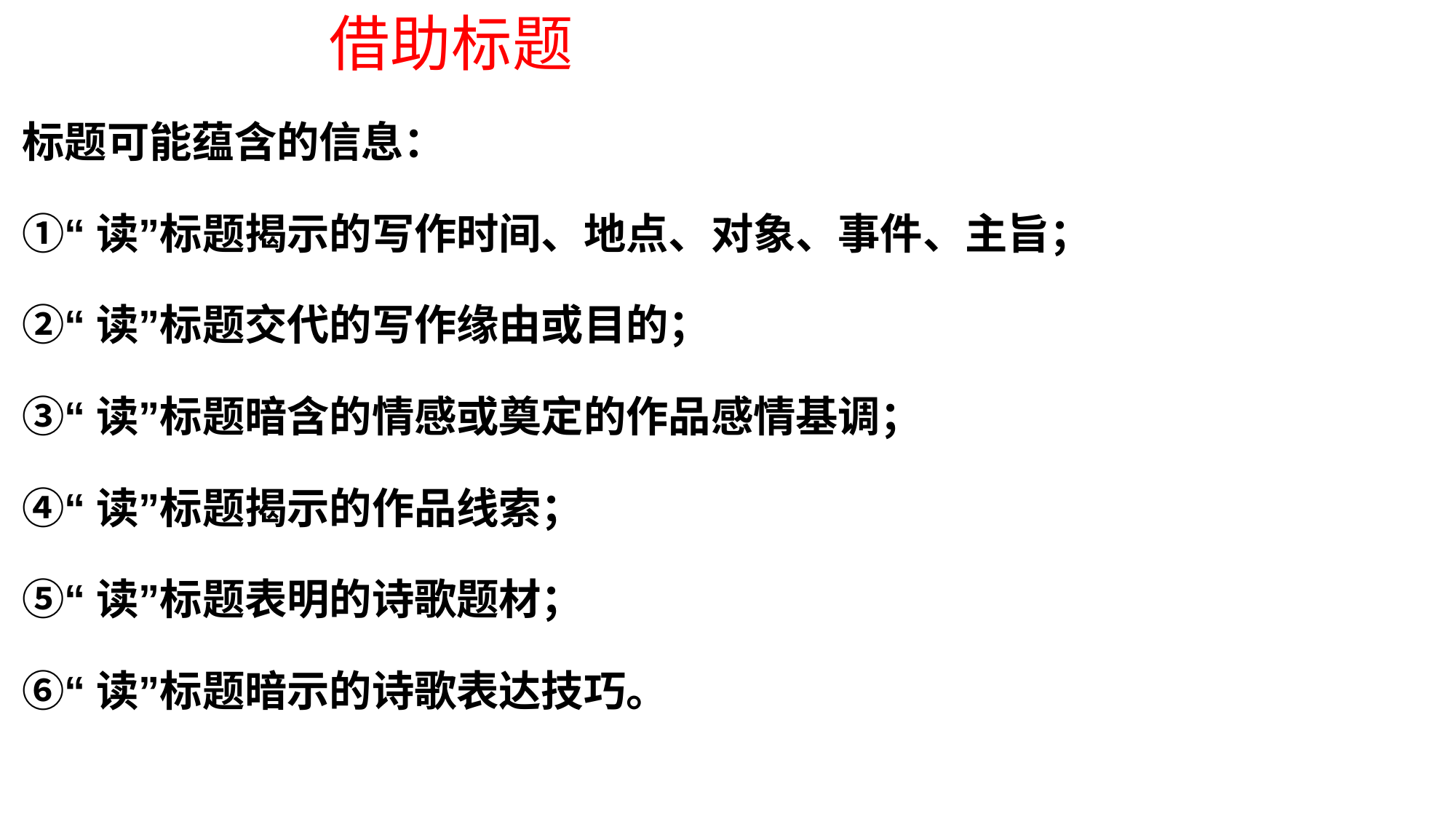

借助标题
标题可能蕴含的信息：
①“读”标题揭示的写作时间、地点、对象、事件、主旨；
②“读”标题交代的写作缘由或目的；
③“读”标题暗含的情感或奠定的作品感情基调；
④“读”标题揭示的作品线索；
⑤“读”标题表明的诗歌题材；
⑥“读”标题暗示的诗歌表达技巧。